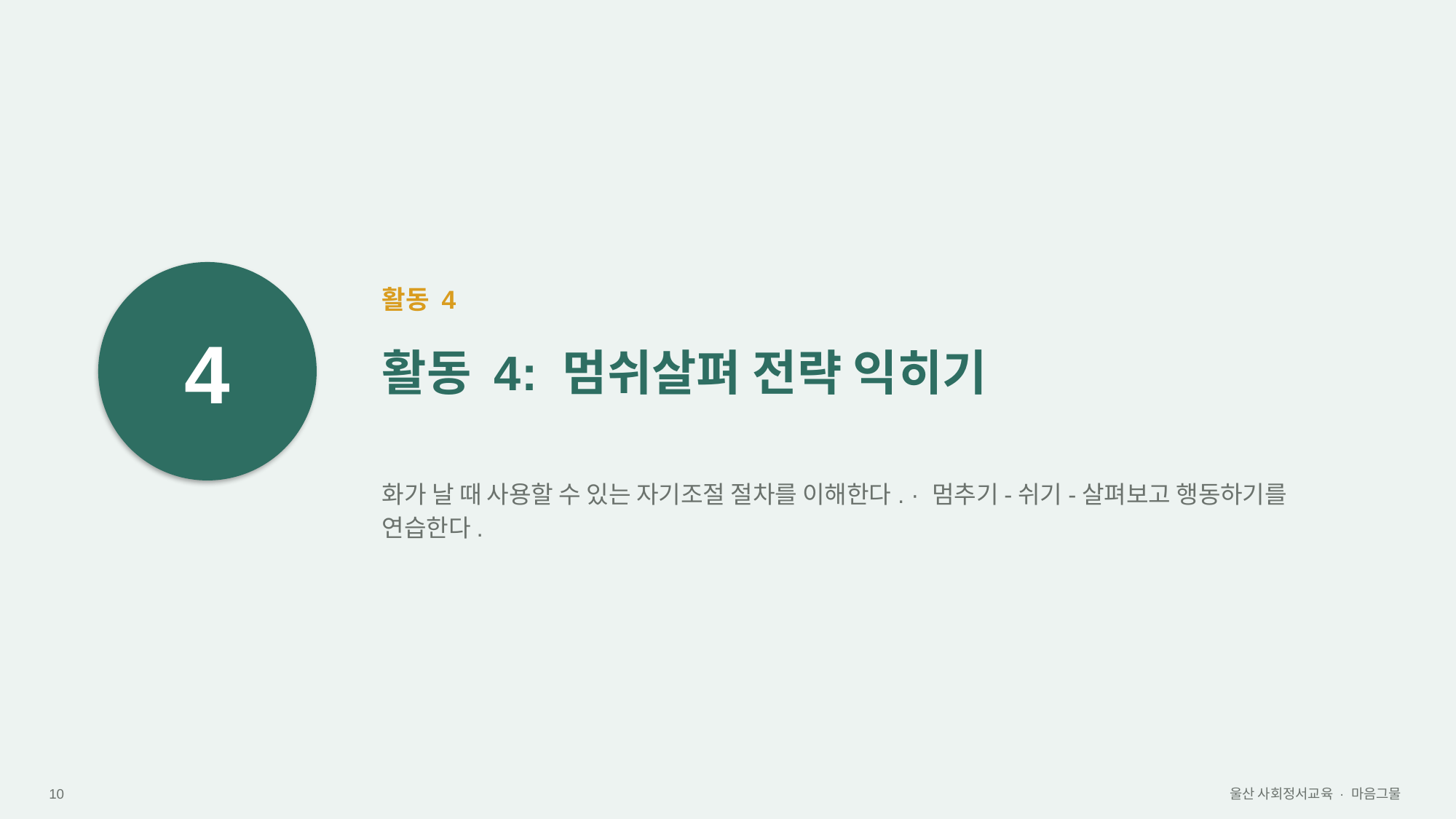

4
활동 4
활동 4: 멈쉬살펴 전략 익히기
화가 날 때 사용할 수 있는 자기조절 절차를 이해한다. · 멈추기-쉬기-살펴보고 행동하기를 연습한다.
10
울산 사회정서교육 · 마음그물